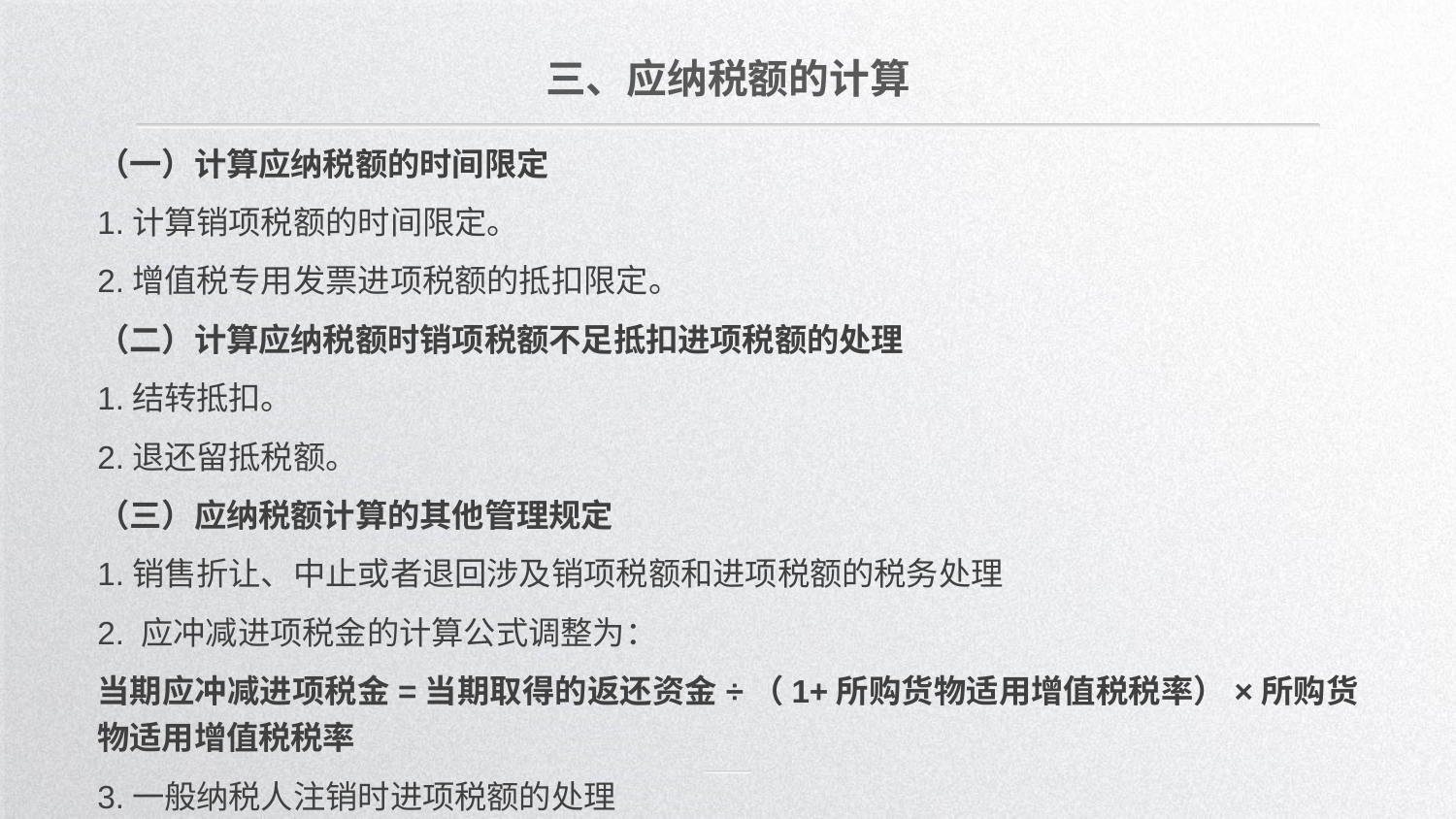

三、应纳税额的计算
（一）计算应纳税额的时间限定
1.计算销项税额的时间限定。
2.增值税专用发票进项税额的抵扣限定。
（二）计算应纳税额时销项税额不足抵扣进项税额的处理
1.结转抵扣。
2.退还留抵税额。
（三）应纳税额计算的其他管理规定
1.销售折让、中止或者退回涉及销项税额和进项税额的税务处理
2. 应冲减进项税金的计算公式调整为：
当期应冲减进项税金=当期取得的返还资金÷（1+所购货物适用增值税税率）×所购货物适用增值税税率
3.一般纳税人注销时进项税额的处理